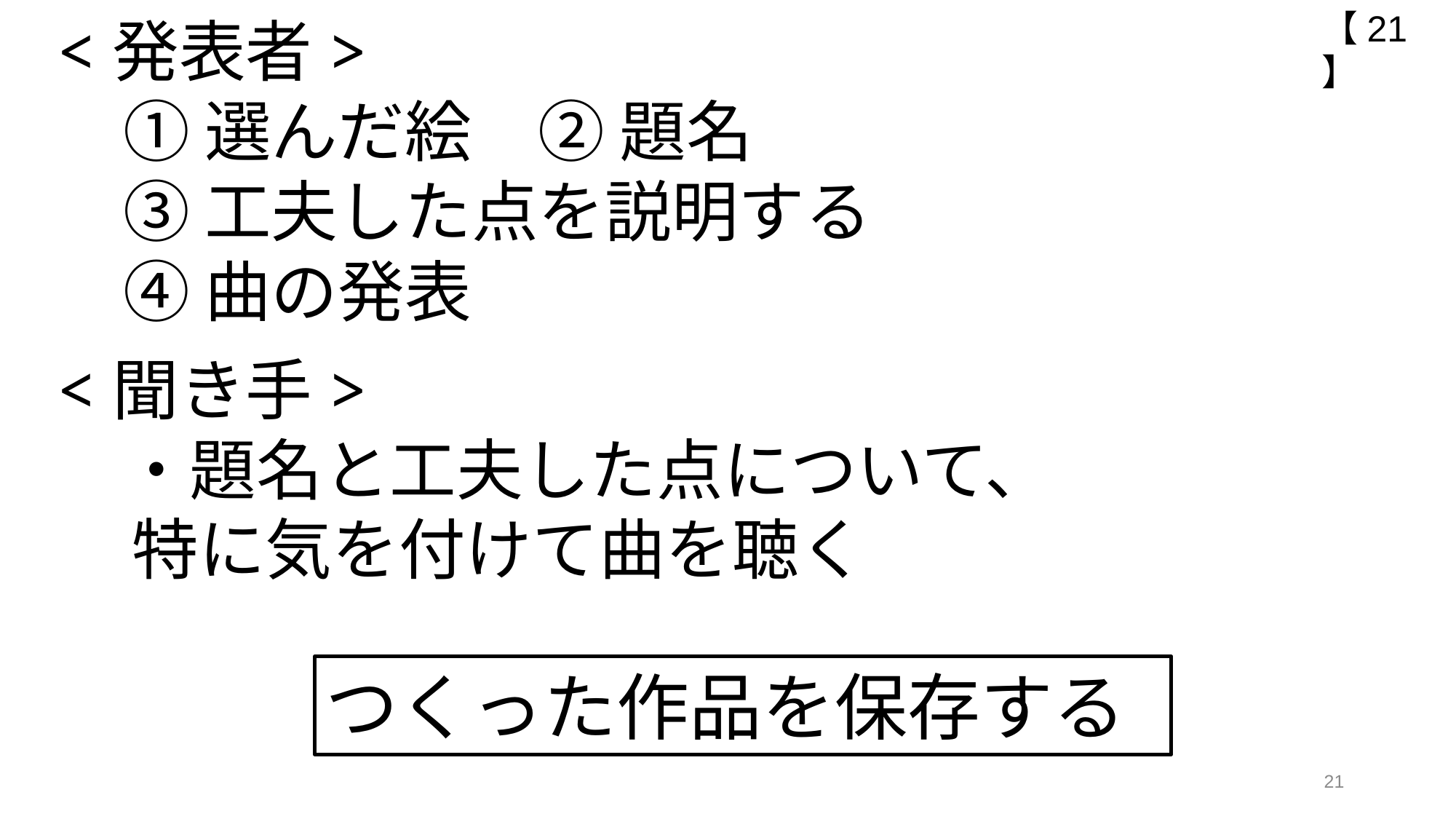

【21】
<発表者>
　① 選んだ絵　② 題名
　③ 工夫した点を説明する
　④ 曲の発表

<聞き手>
　・題名と工夫した点について、
    特に気を付けて曲を聴く
つくった作品を保存する
21